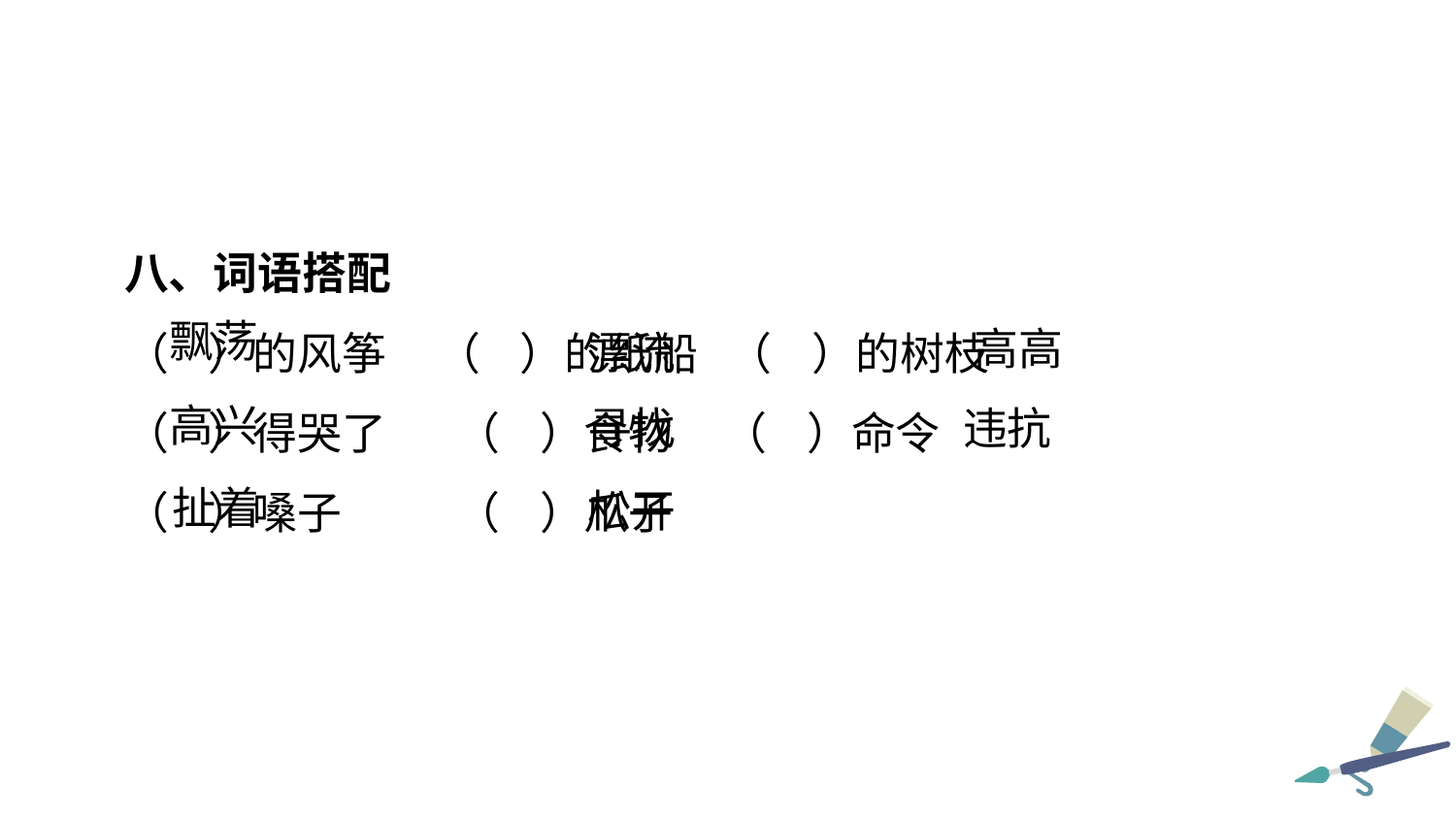

八、词语搭配
（    ）的风筝     （    ）的纸船   （    ）的树枝
（    ）得哭了	    （    ）食物     （    ）命令
（    ）嗓子 	    （    ）爪子
飘荡
高高
漂流
高兴
寻找
违抗
扯着
松开